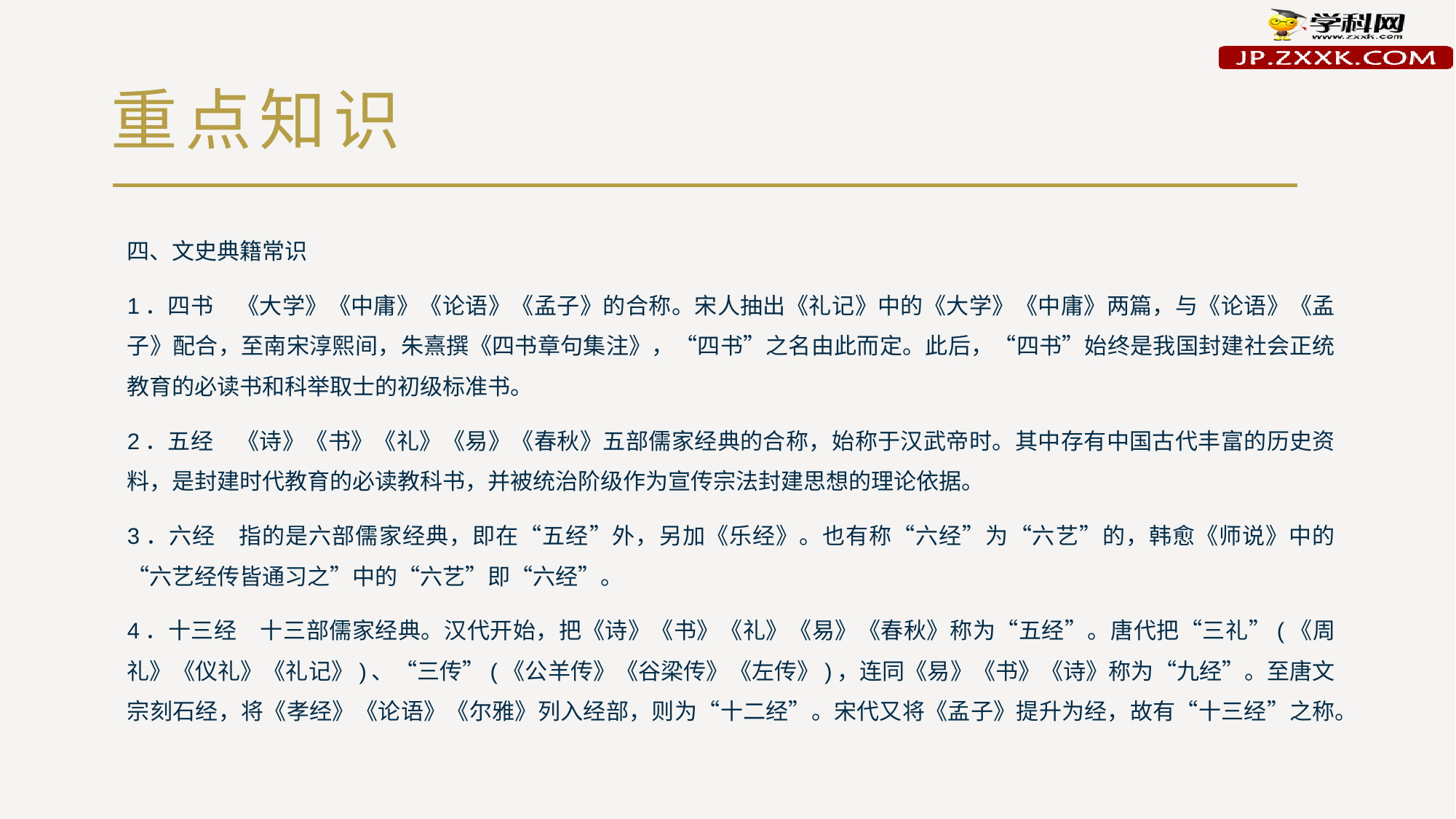

# 重点知识
四、文史典籍常识
1．四书　《大学》《中庸》《论语》《孟子》的合称。宋人抽出《礼记》中的《大学》《中庸》两篇，与《论语》《孟子》配合，至南宋淳熙间，朱熹撰《四书章句集注》，“四书”之名由此而定。此后，“四书”始终是我国封建社会正统教育的必读书和科举取士的初级标准书。
2．五经　《诗》《书》《礼》《易》《春秋》五部儒家经典的合称，始称于汉武帝时。其中存有中国古代丰富的历史资料，是封建时代教育的必读教科书，并被统治阶级作为宣传宗法封建思想的理论依据。
3．六经　指的是六部儒家经典，即在“五经”外，另加《乐经》。也有称“六经”为“六艺”的，韩愈《师说》中的“六艺经传皆通习之”中的“六艺”即“六经”。
4．十三经　十三部儒家经典。汉代开始，把《诗》《书》《礼》《易》《春秋》称为“五经”。唐代把“三礼”(《周礼》《仪礼》《礼记》)、“三传”(《公羊传》《谷梁传》《左传》)，连同《易》《书》《诗》称为“九经”。至唐文宗刻石经，将《孝经》《论语》《尔雅》列入经部，则为“十二经”。宋代又将《孟子》提升为经，故有“十三经”之称。